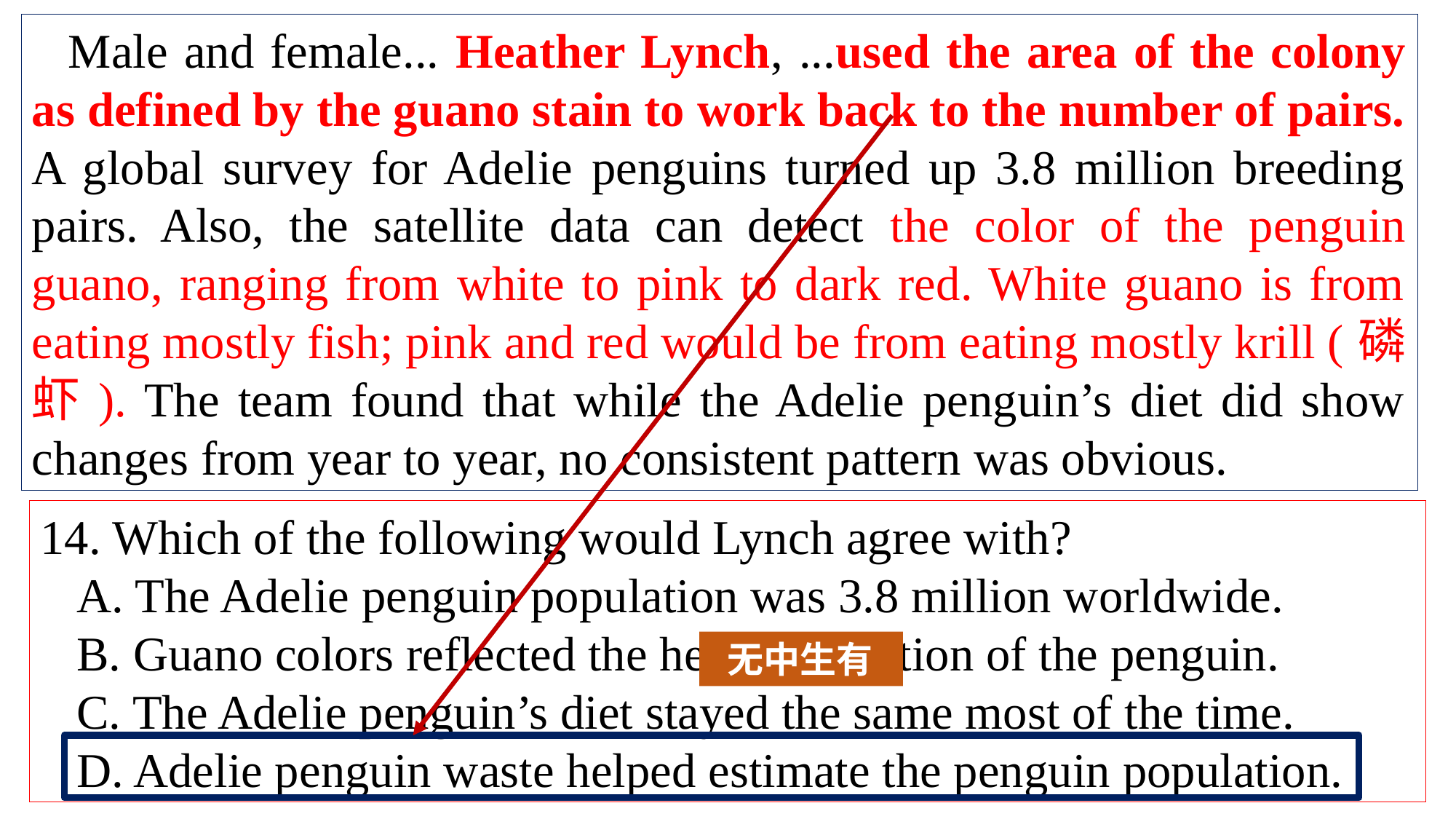

Male and female... Heather Lynch, ...used the area of the colony as defined by the guano stain to work back to the number of pairs. A global survey for Adelie penguins turned up 3.8 million breeding pairs. Also, the satellite data can detect the color of the penguin guano, ranging from white to pink to dark red. White guano is from eating mostly fish; pink and red would be from eating mostly krill (磷虾). The team found that while the Adelie penguin’s diet did show changes from year to year, no consistent pattern was obvious.

14. Which of the following would Lynch agree with?
   A. The Adelie penguin population was 3.8 million worldwide.
   B. Guano colors reflected the health condition of the penguin.
   C. The Adelie penguin’s diet stayed the same most of the time.
   D. Adelie penguin waste helped estimate the penguin population.
 无中生有